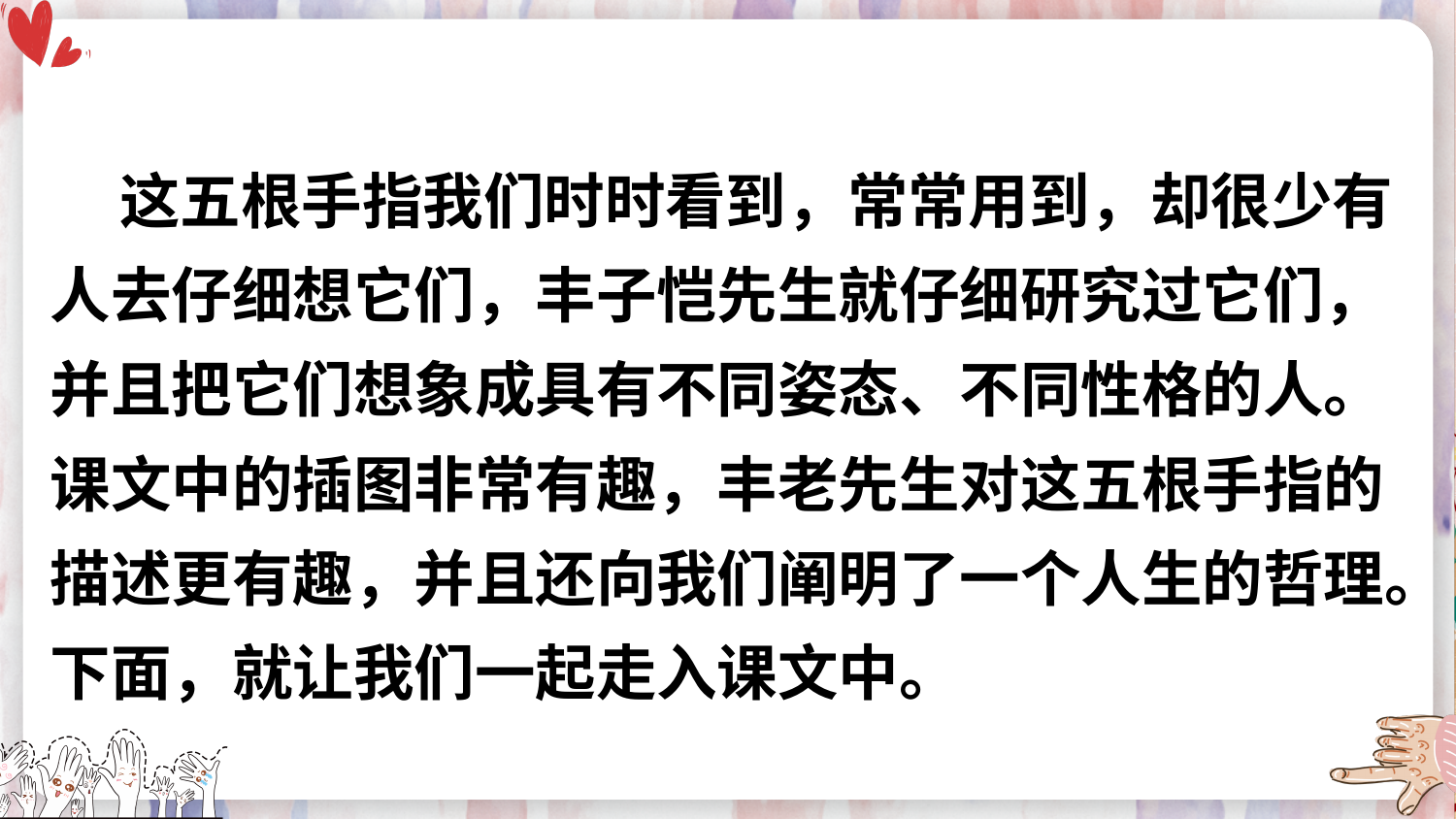

这五根手指我们时时看到，常常用到，却很少有人去仔细想它们，丰子恺先生就仔细研究过它们，并且把它们想象成具有不同姿态、不同性格的人。课文中的插图非常有趣，丰老先生对这五根手指的描述更有趣，并且还向我们阐明了一个人生的哲理。下面，就让我们一起走入课文中。